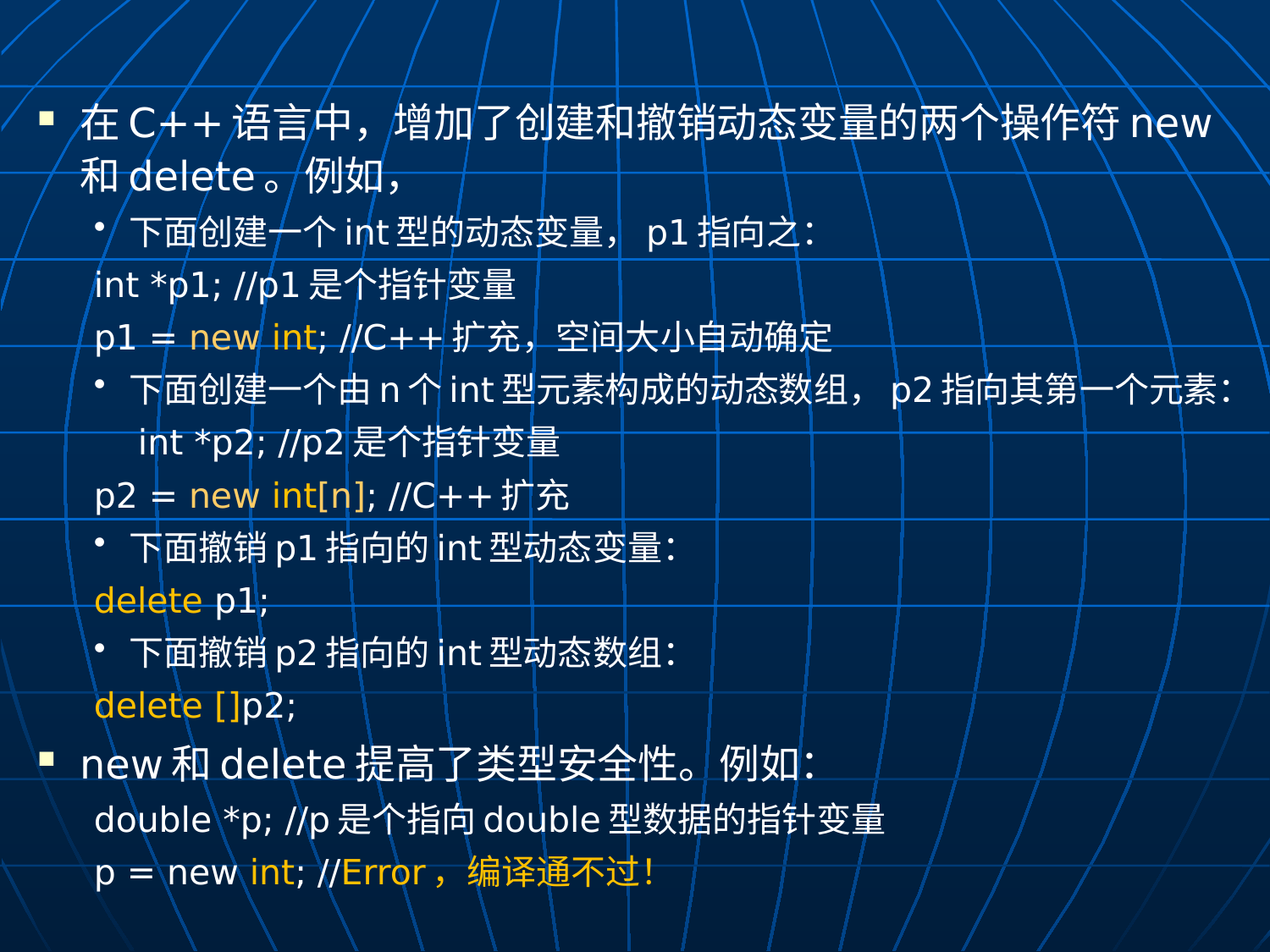

在C++语言中，增加了创建和撤销动态变量的两个操作符new和delete。例如，
下面创建一个int型的动态变量，p1指向之：
	int *p1; //p1是个指针变量
	p1 = new int; //C++扩充，空间大小自动确定
下面创建一个由n个int型元素构成的动态数组，p2指向其第一个元素：
    int *p2; //p2是个指针变量
	p2 = new int[n]; //C++扩充
下面撤销p1指向的int型动态变量：
	delete p1;
下面撤销p2指向的int型动态数组：
	delete []p2;
new和delete提高了类型安全性。例如：
double *p; //p是个指向double型数据的指针变量
p = new int; //Error，编译通不过！